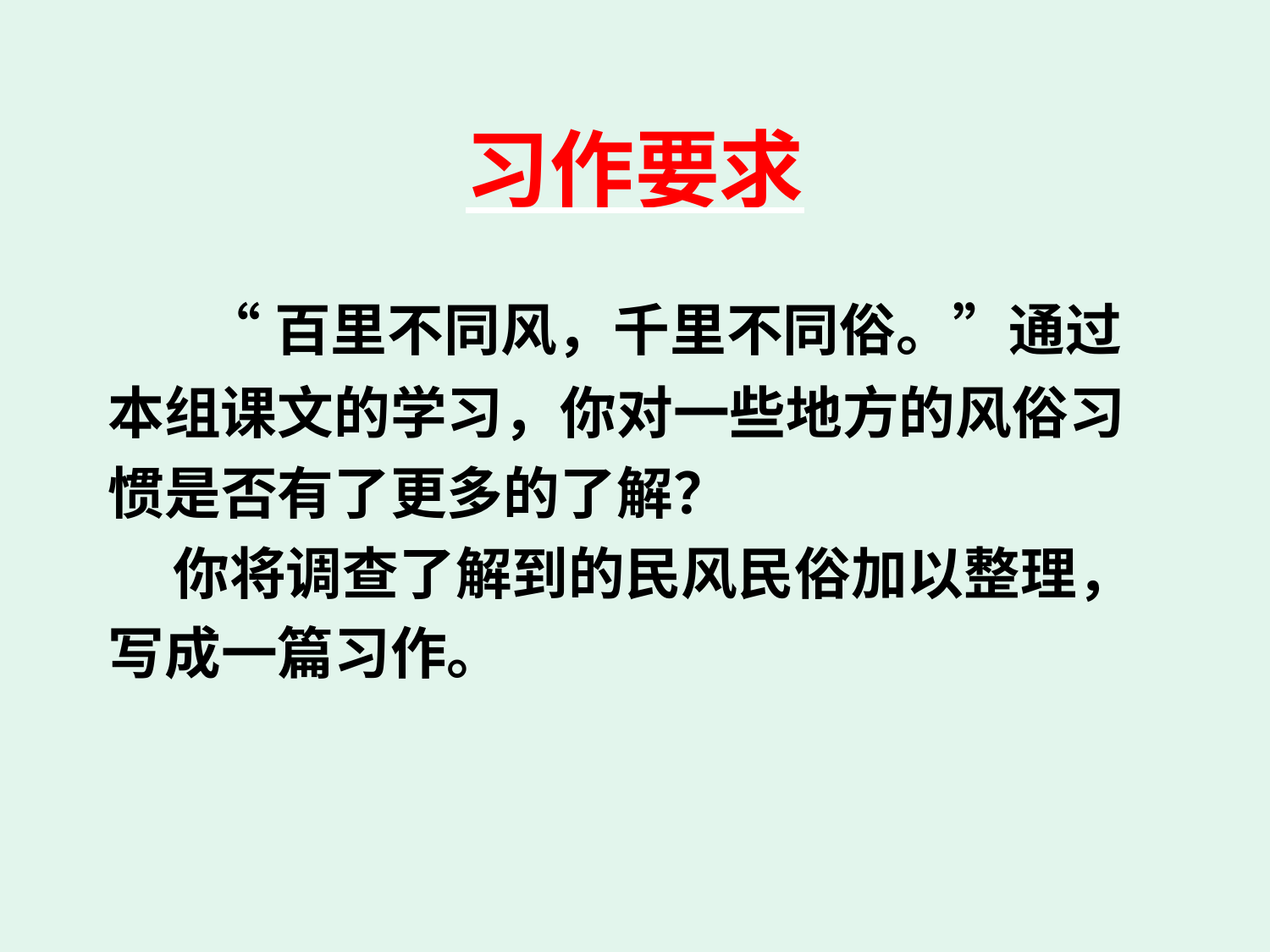

# 习作要求
      “百里不同风，千里不同俗。”通过本组课文的学习，你对一些地方的风俗习惯是否有了更多的了解？
    你将调查了解到的民风民俗加以整理，写成一篇习作。